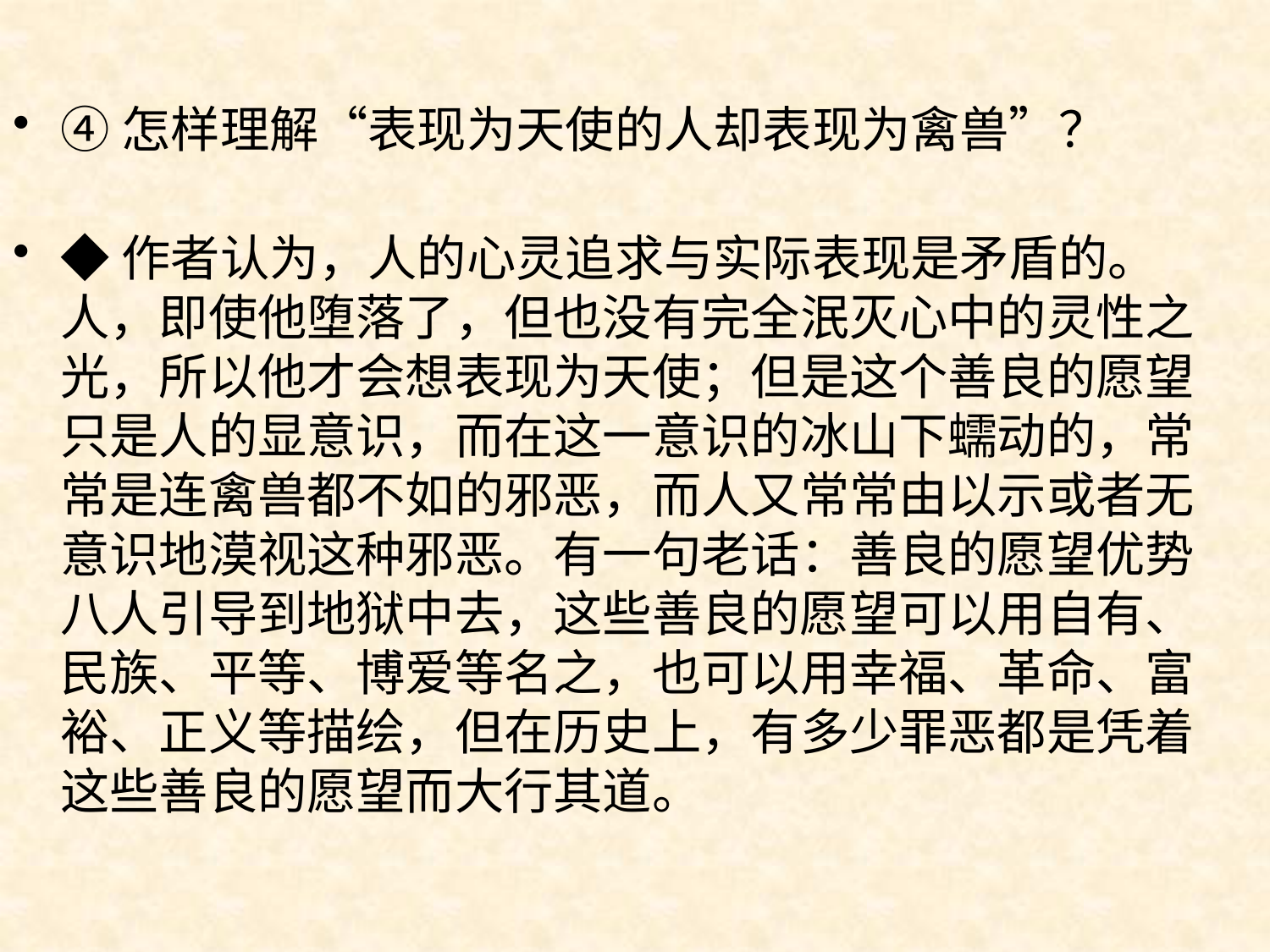

④怎样理解“表现为天使的人却表现为禽兽”？
◆作者认为，人的心灵追求与实际表现是矛盾的。人，即使他堕落了，但也没有完全泯灭心中的灵性之光，所以他才会想表现为天使；但是这个善良的愿望只是人的显意识，而在这一意识的冰山下蠕动的，常常是连禽兽都不如的邪恶，而人又常常由以示或者无意识地漠视这种邪恶。有一句老话：善良的愿望优势八人引导到地狱中去，这些善良的愿望可以用自有、民族、平等、博爱等名之，也可以用幸福、革命、富裕、正义等描绘，但在历史上，有多少罪恶都是凭着这些善良的愿望而大行其道。